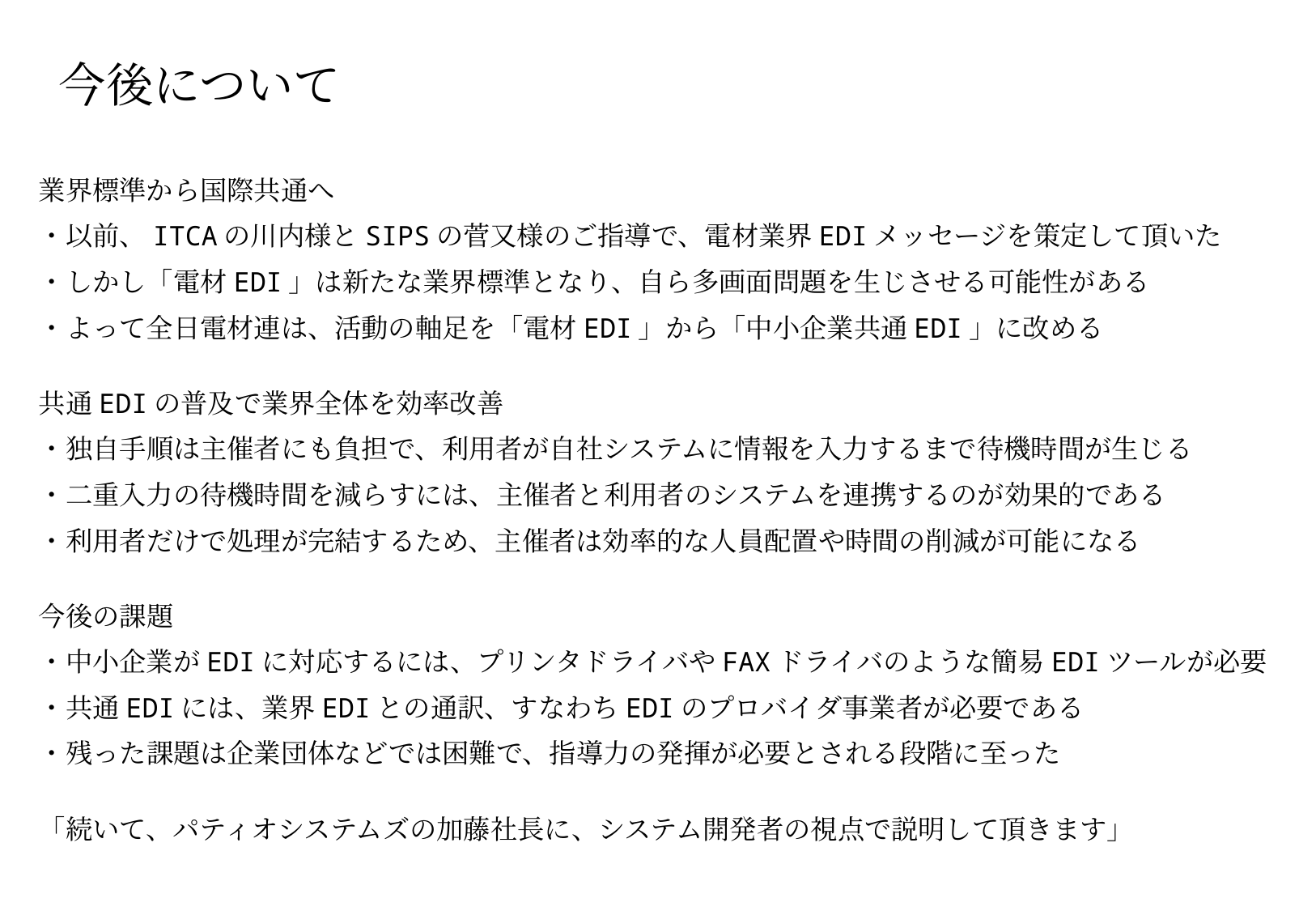

# 今後について
　業界標準から国際共通へ
　・以前、ITCAの川内様とSIPSの菅又様のご指導で、電材業界EDIメッセージを策定して頂いた
　・しかし「電材EDI」は新たな業界標準となり、自ら多画面問題を生じさせる可能性がある
　・よって全日電材連は、活動の軸足を「電材EDI」から「中小企業共通EDI」に改める

　共通EDIの普及で業界全体を効率改善
　・独自手順は主催者にも負担で、利用者が自社システムに情報を入力するまで待機時間が生じる
　・二重入力の待機時間を減らすには、主催者と利用者のシステムを連携するのが効果的である
　・利用者だけで処理が完結するため、主催者は効率的な人員配置や時間の削減が可能になる

　今後の課題
　・中小企業がEDIに対応するには、プリンタドライバやFAXドライバのような簡易EDIツールが必要
　・共通EDIには、業界EDIとの通訳、すなわちEDIのプロバイダ事業者が必要である
　・残った課題は企業団体などでは困難で、指導力の発揮が必要とされる段階に至った

　「続いて、パティオシステムズの加藤社長に、システム開発者の視点で説明して頂きます」